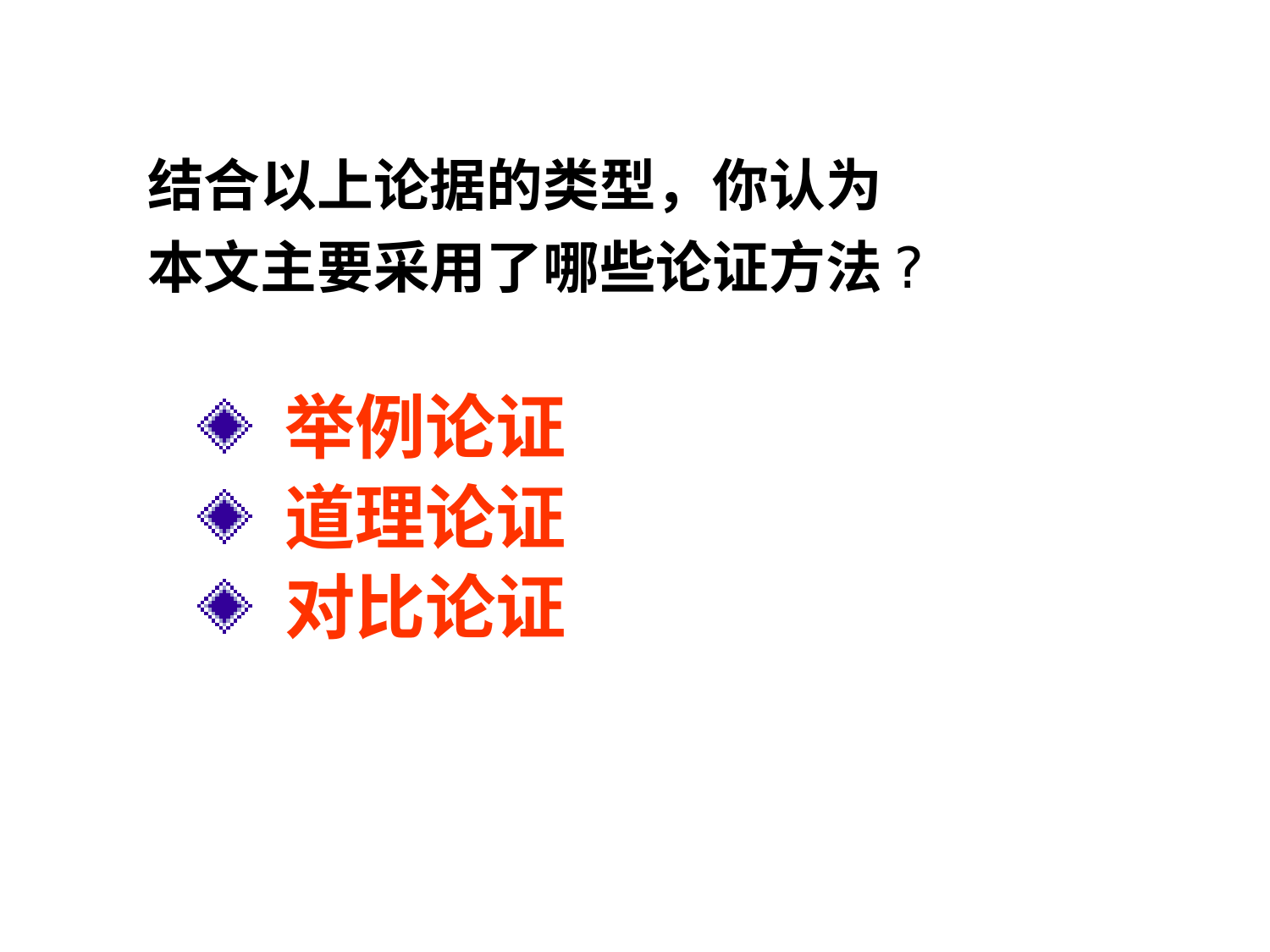

结合以上论据的类型，你认为
本文主要采用了哪些论证方法?

 举例论证
 道理论证
 对比论证